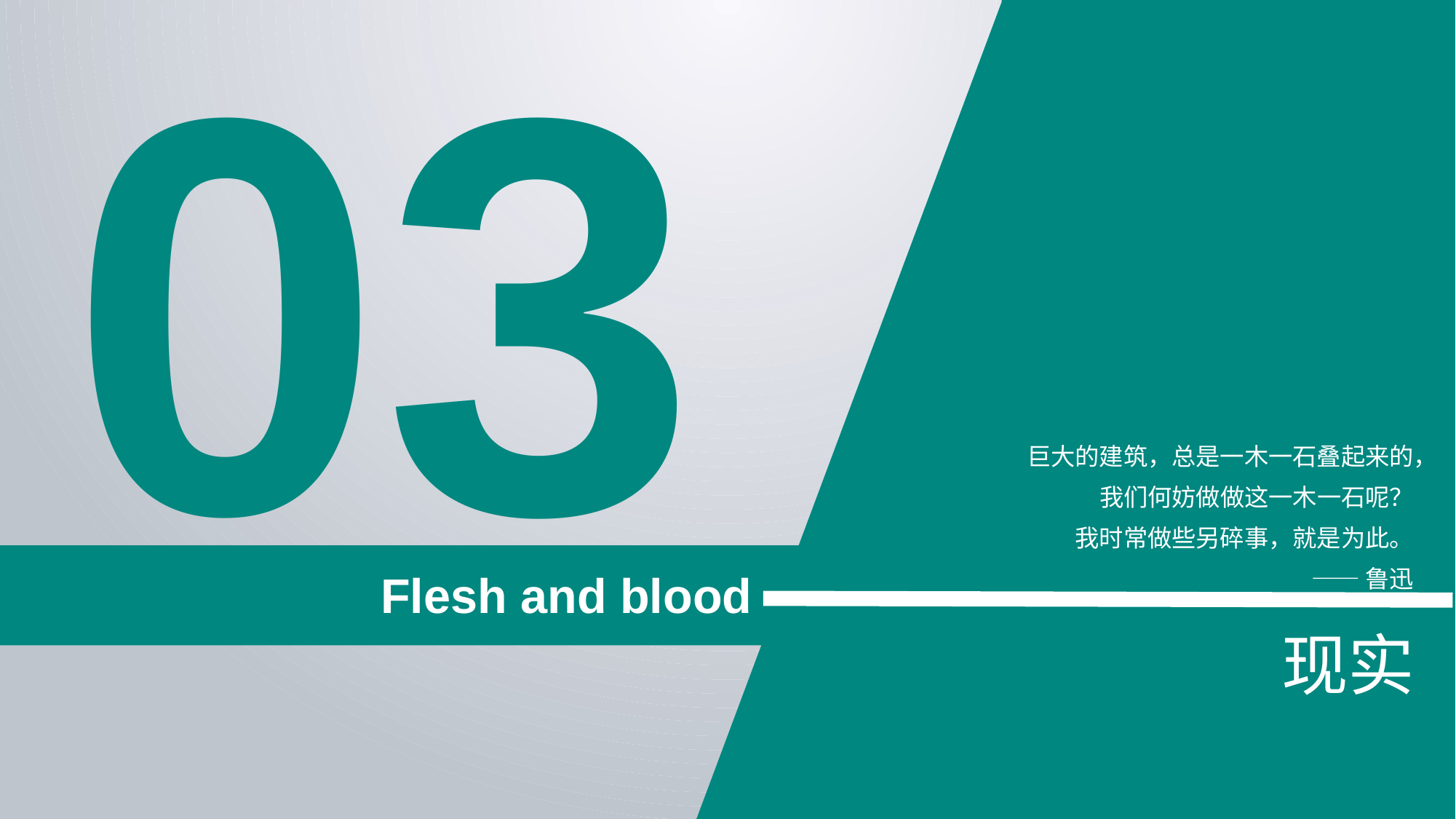

03
巨大的建筑，总是一木一石叠起来的，
我们何妨做做这一木一石呢？
我时常做些另碎事，就是为此。
                         ——鲁迅

 Flesh and blood
现实